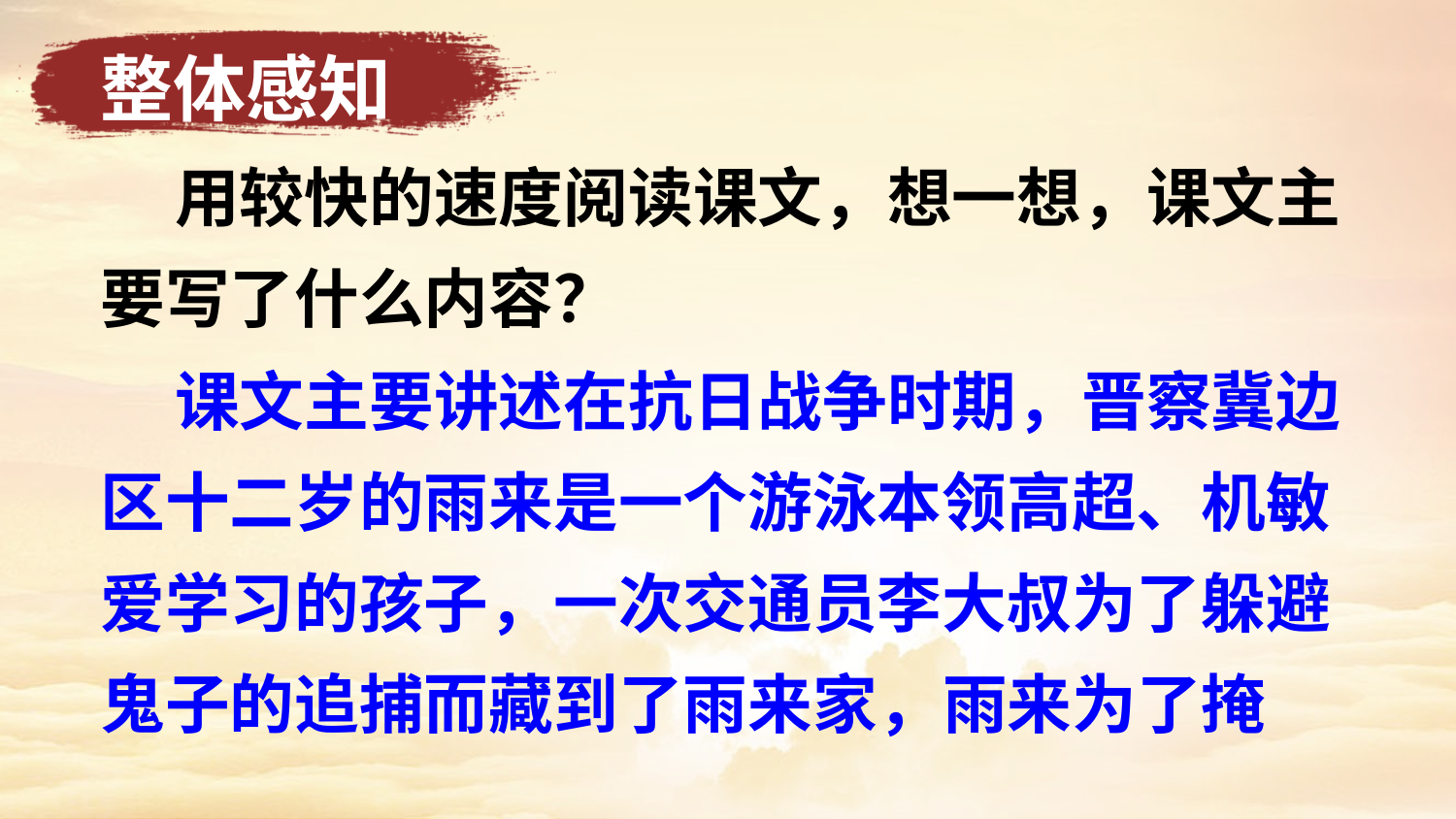

整体感知
    用较快的速度阅读课文，想一想，课文主要写了什么内容？
    课文主要讲述在抗日战争时期，晋察冀边区十二岁的雨来是一个游泳本领高超、机敏爱学习的孩子，一次交通员李大叔为了躲避鬼子的追捕而藏到了雨来家，雨来为了掩